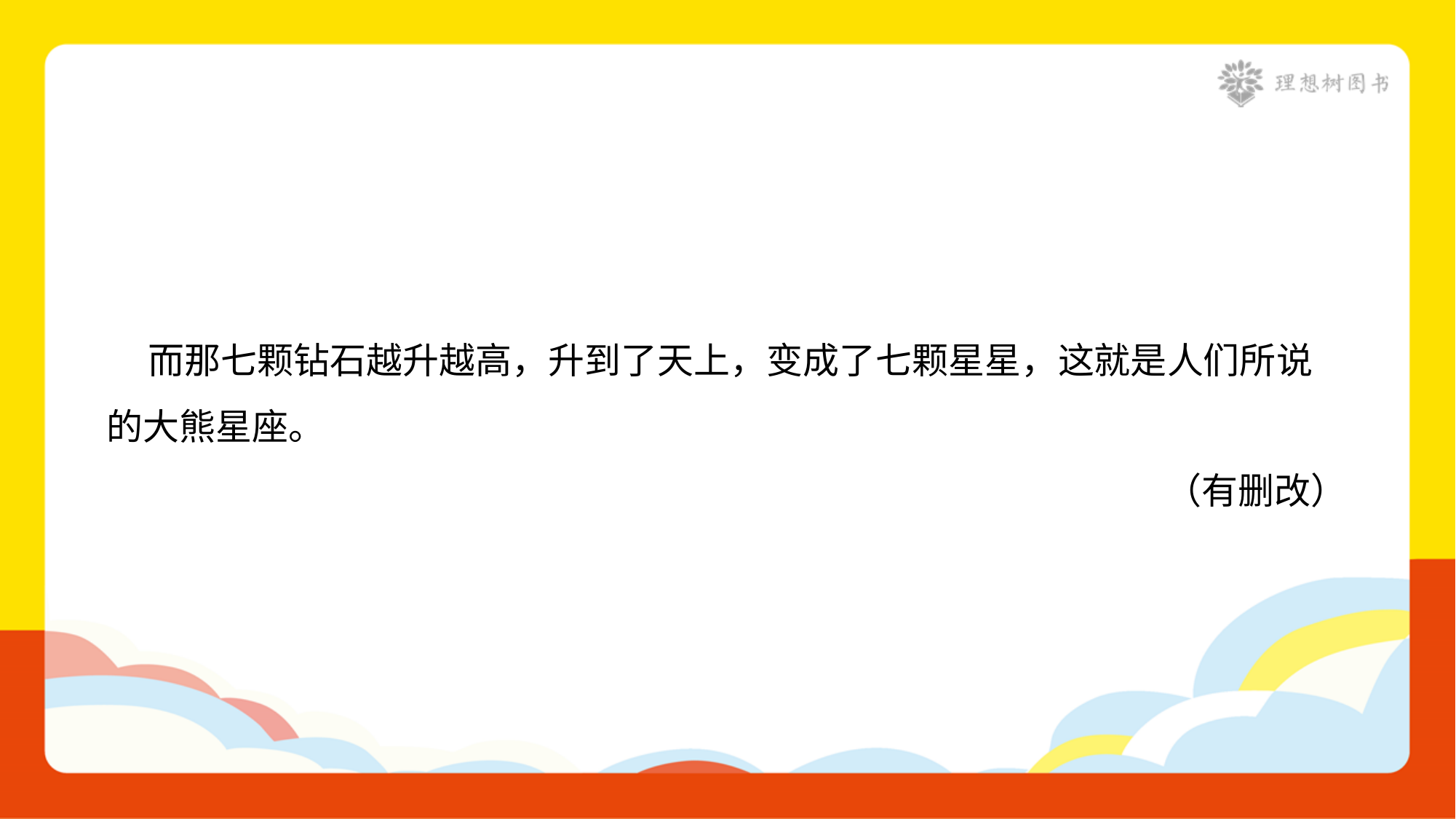

而那七颗钻石越升越高，升到了天上，变成了七颗星星，这就是人们所说
的大熊星座。
（有删改）